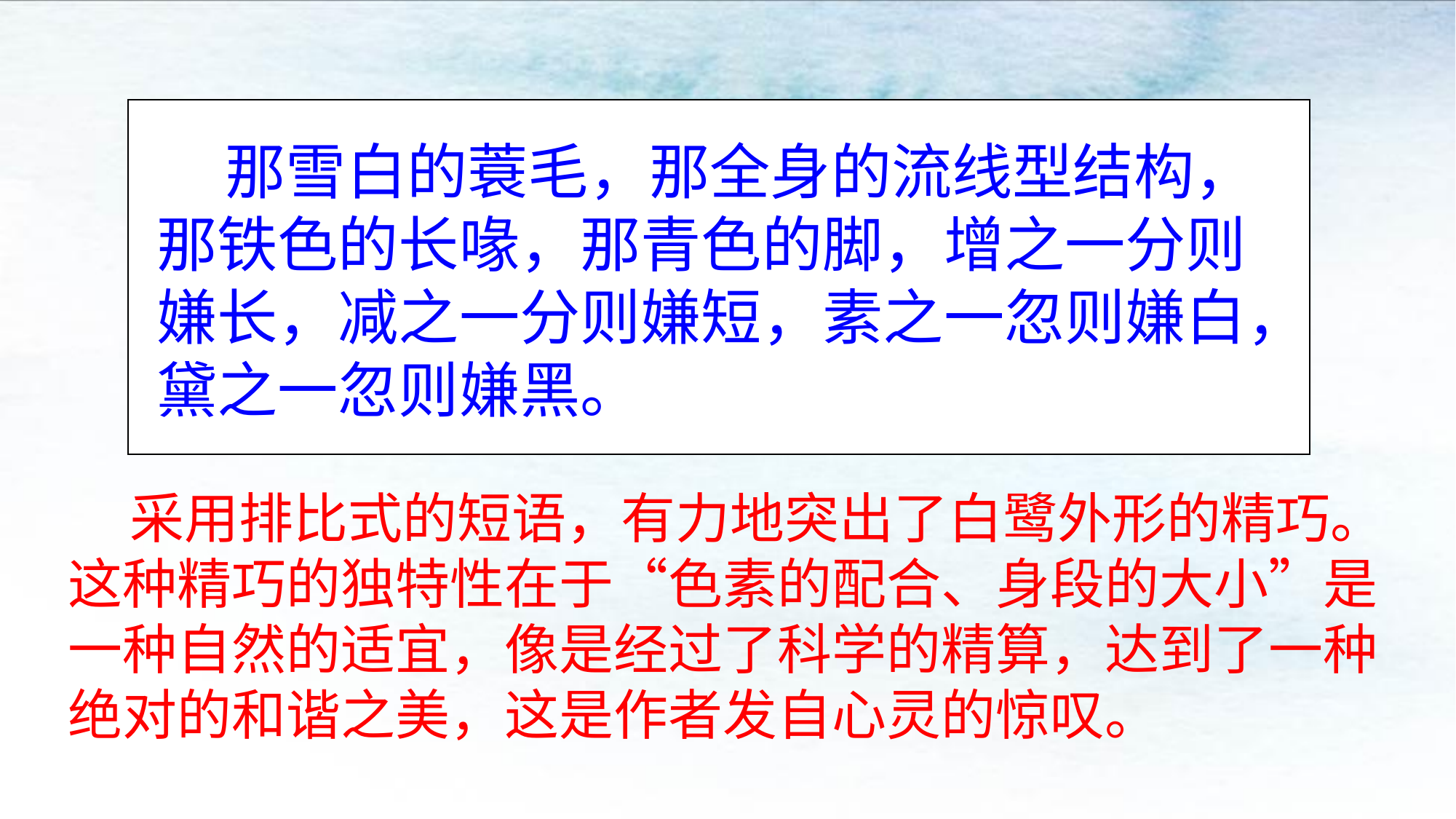

那雪白的蓑毛，那全身的流线型结构，那铁色的长喙，那青色的脚，增之一分则嫌长，减之一分则嫌短，素之一忽则嫌白，黛之一忽则嫌黑。
    采用排比式的短语，有力地突出了白鹭外形的精巧。这种精巧的独特性在于“色素的配合、身段的大小”是一种自然的适宜，像是经过了科学的精算，达到了一种绝对的和谐之美，这是作者发自心灵的惊叹。